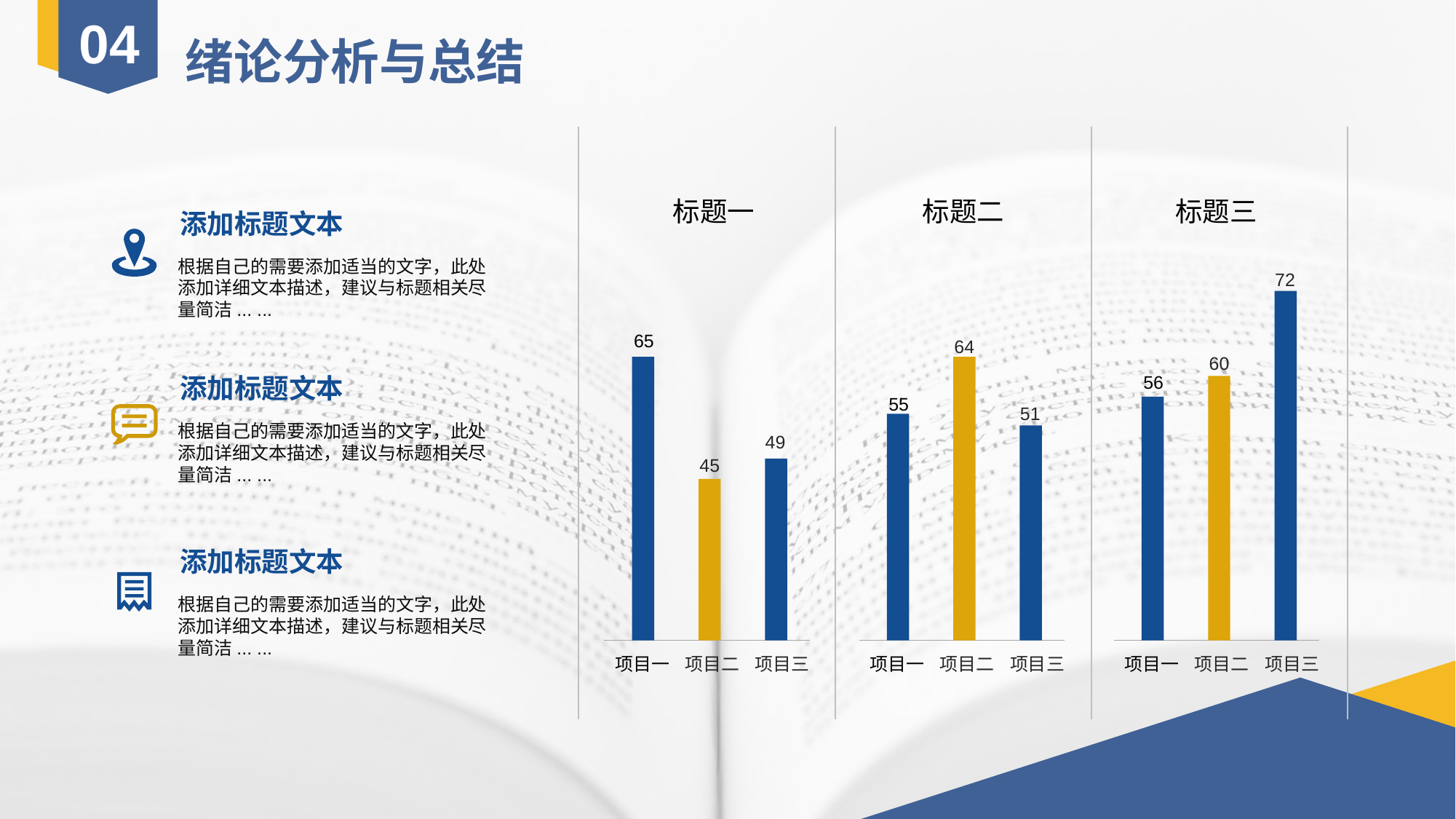

04
绪论分析与总结
标题一
标题二
标题三
添加标题文本

根据自己的需要添加适当的文字，此处添加详细文本描述，建议与标题相关尽量简洁... ...
72

65
64
60

添加标题文本

根据自己的需要添加适当的文字，此处添加详细文本描述，建议与标题相关尽量简洁... ...
56

55

51

49

45

添加标题文本

根据自己的需要添加适当的文字，此处添加详细文本描述，建议与标题相关尽量简洁... ...
项目一
项目二
项目三
项目一
项目二
项目三
项目一
项目二
项目三